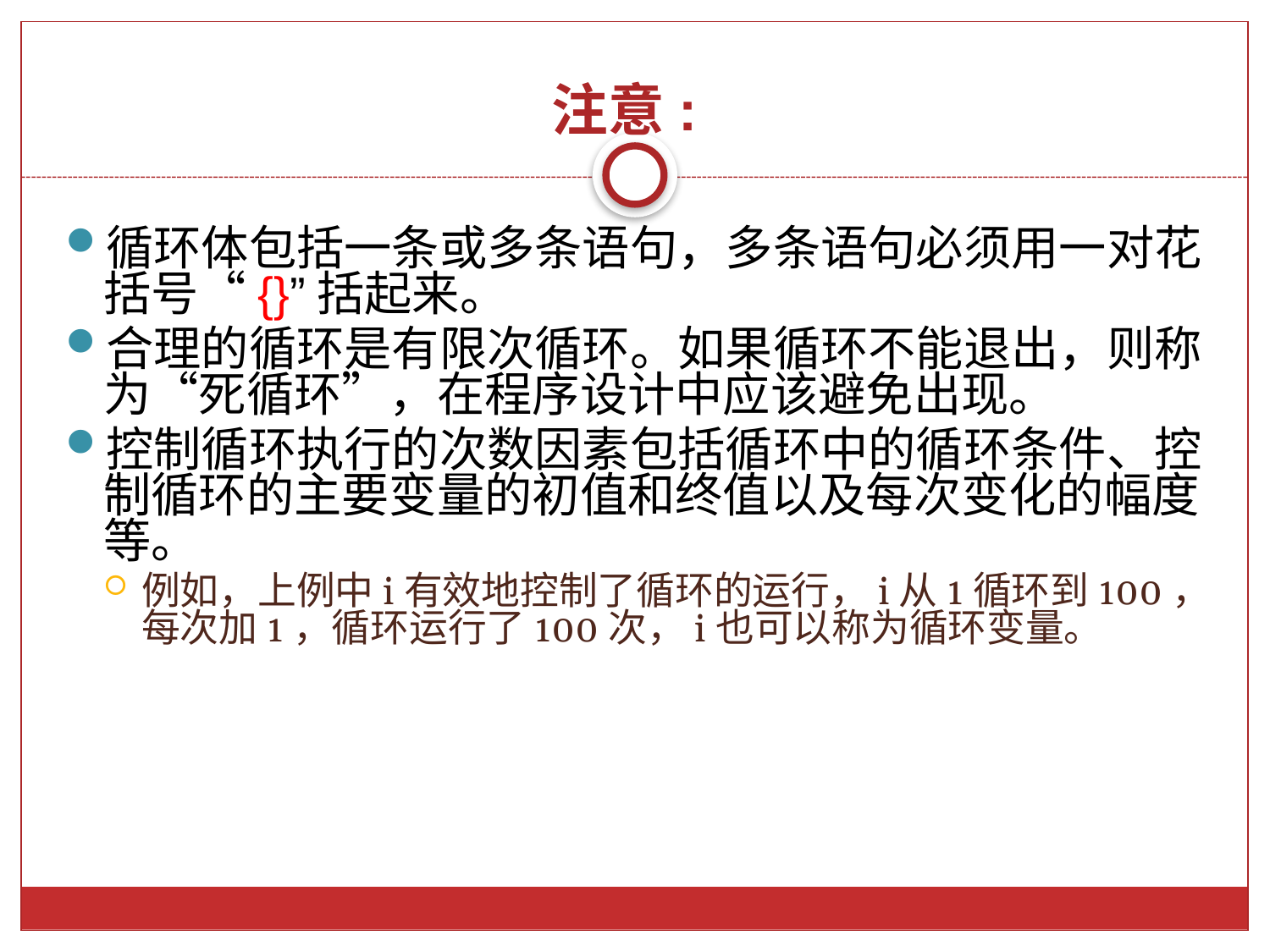

# 注意:
循环体包括一条或多条语句，多条语句必须用一对花括号“{}”括起来。
合理的循环是有限次循环。如果循环不能退出，则称为“死循环”，在程序设计中应该避免出现。
控制循环执行的次数因素包括循环中的循环条件、控制循环的主要变量的初值和终值以及每次变化的幅度等。
例如，上例中i有效地控制了循环的运行，i从1循环到100，每次加1，循环运行了100次，i也可以称为循环变量。